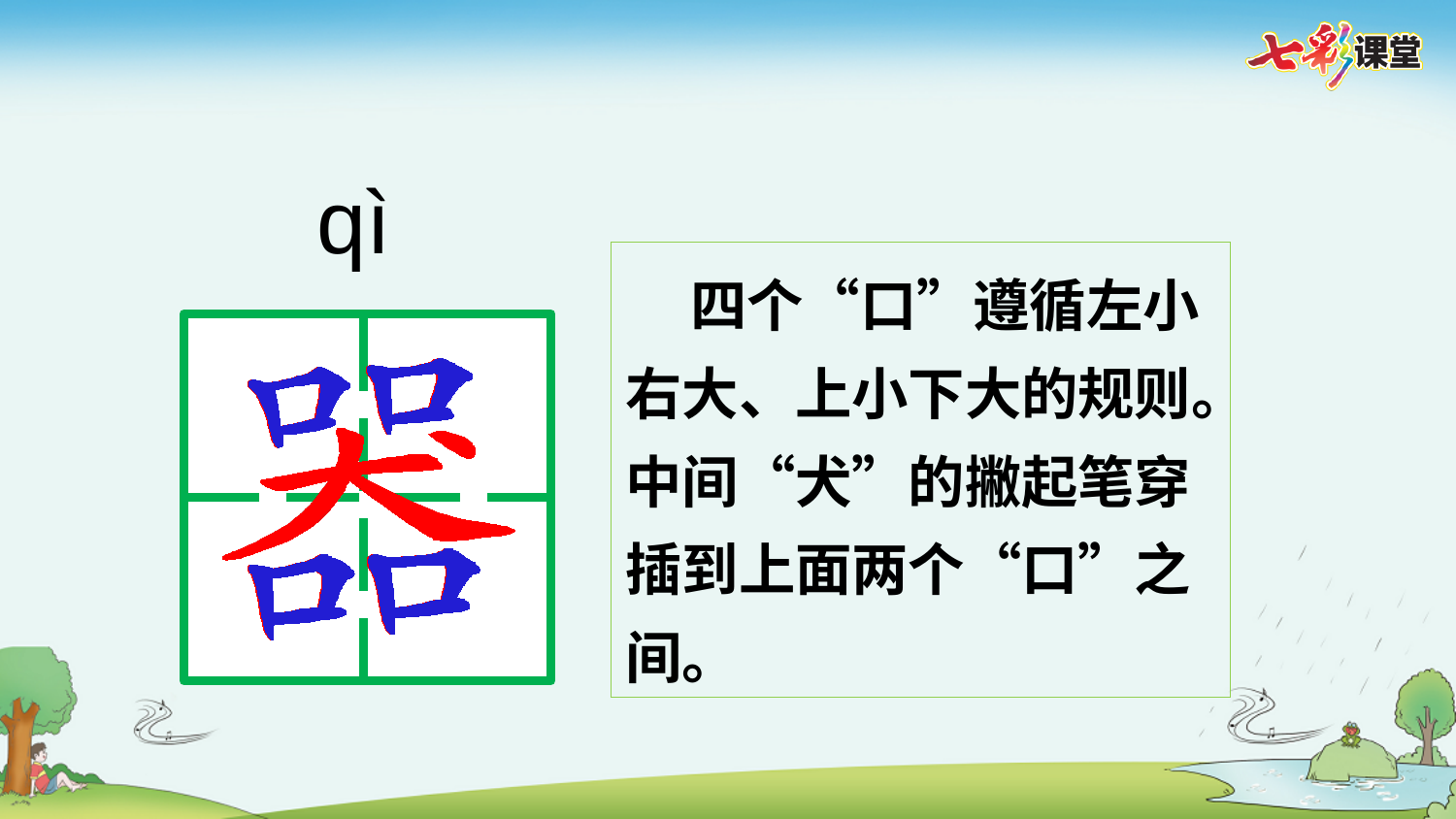

qì
    四个“口”遵循左小右大、上小下大的规则。中间“犬”的撇起笔穿插到上面两个“口”之间。